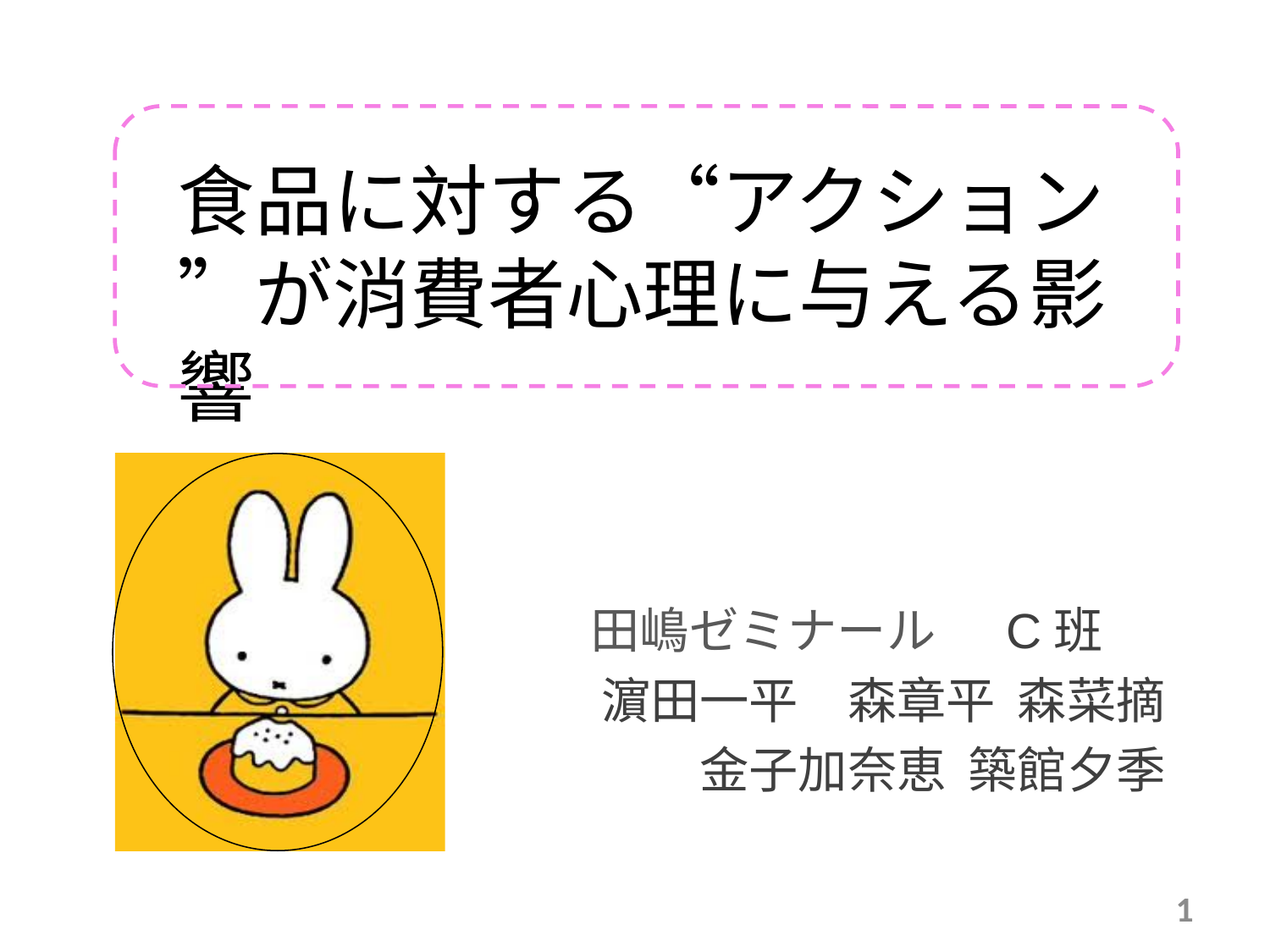

食品に対する“アクション”が消費者心理に与える影響

　　田嶋ゼミナール　C班
濵田一平　森章平  森菜摘
　金子加奈恵  築館夕季

1